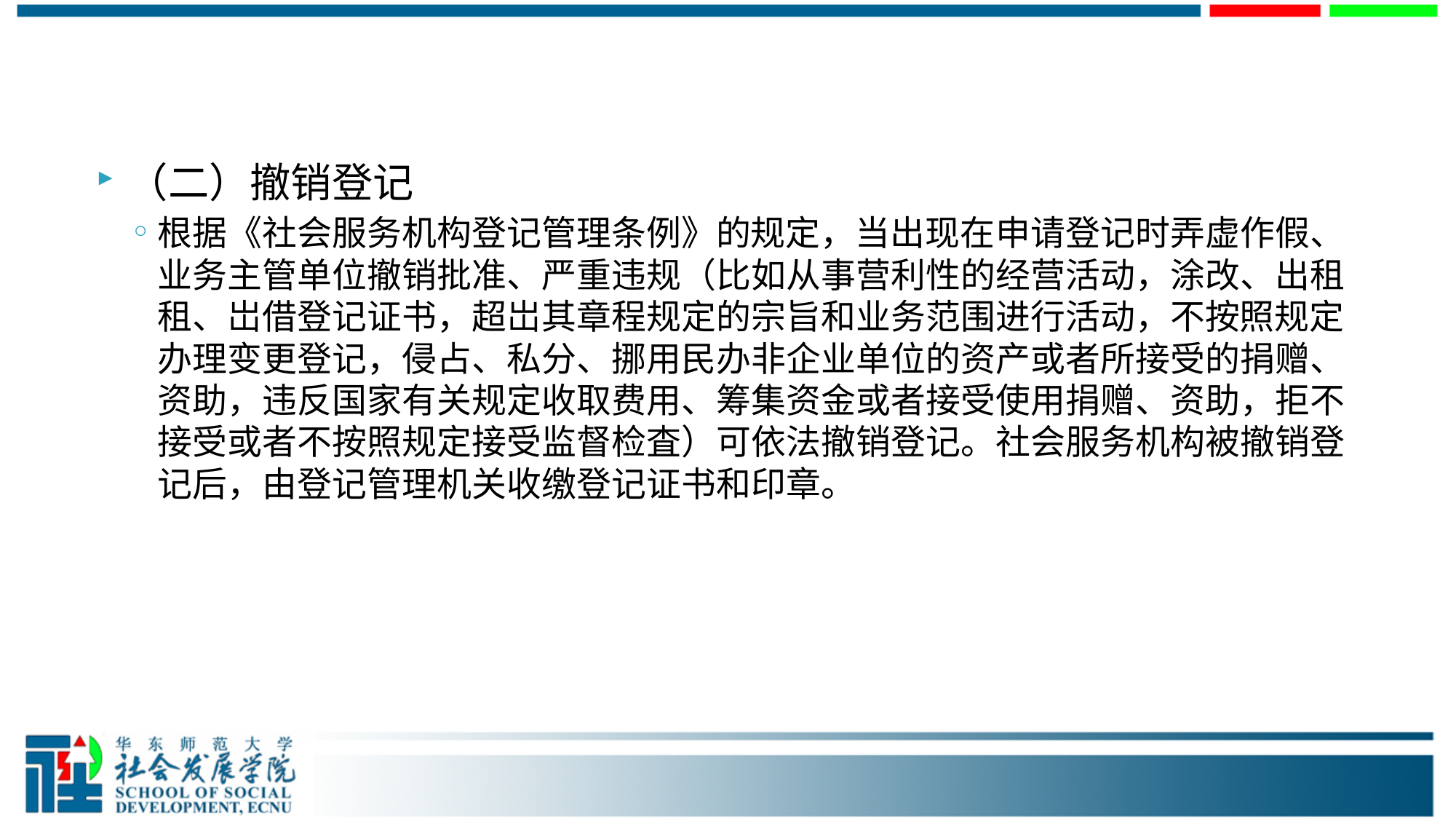

#
（二）撤销登记
根据《社会服务机构登记管理条例》的规定，当出现在申请登记时弄虚作假、业务主管单位撤销批准、严重违规（比如从事营利性的经营活动，涂改、出租租、岀借登记证书，超岀其章程规定的宗旨和业务范围进行活动，不按照规定办理变更登记，侵占、私分、挪用民办非企业单位的资产或者所接受的捐赠、资助，违反国家有关规定收取费用、筹集资金或者接受使用捐赠、资助，拒不接受或者不按照规定接受监督检査）可依法撤销登记。社会服务机构被撤销登记后，由登记管理机关收缴登记证书和印章。